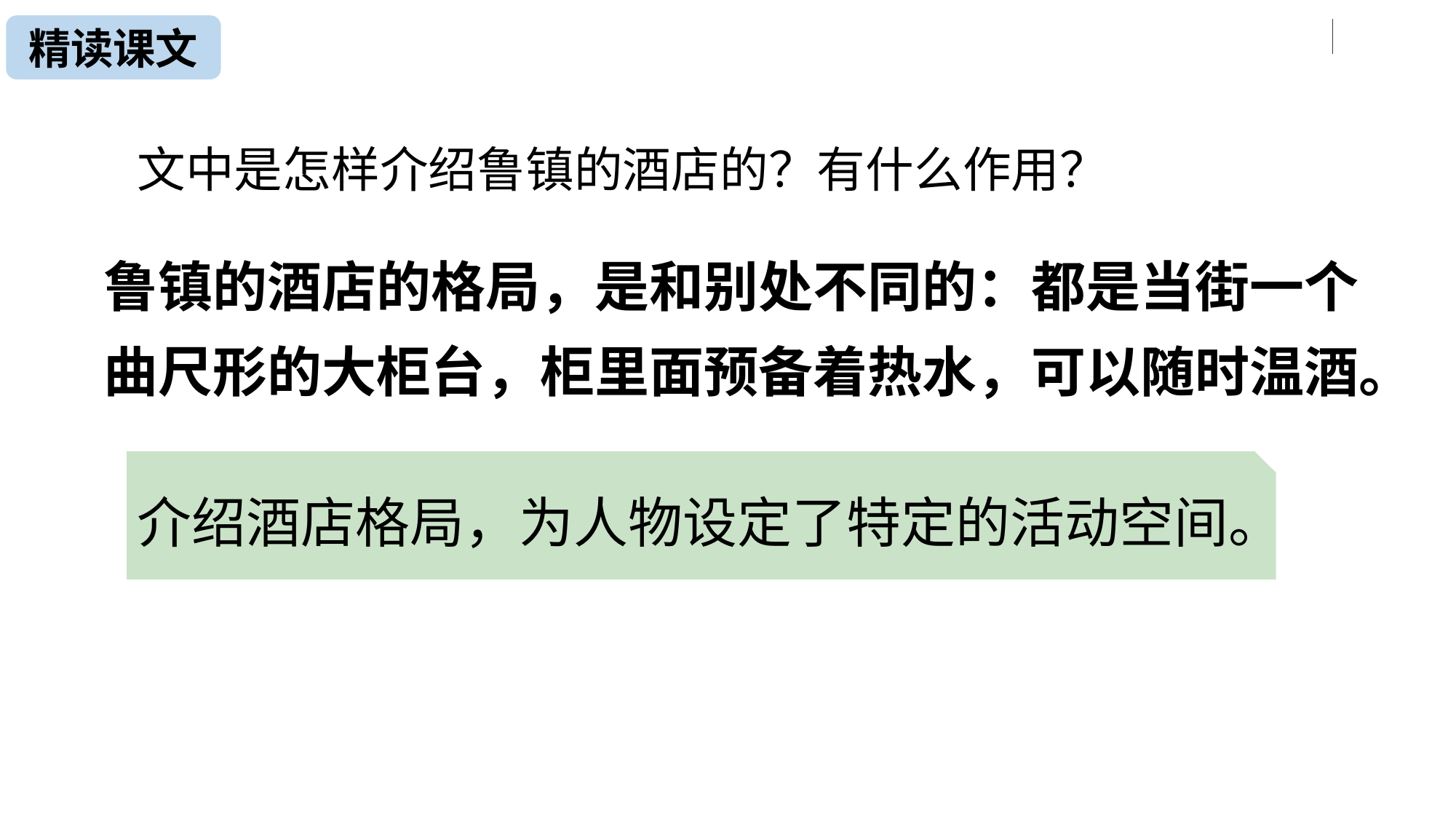

精读课文
文中是怎样介绍鲁镇的酒店的？有什么作用？
鲁镇的酒店的格局，是和别处不同的：都是当街一个曲尺形的大柜台，柜里面预备着热水，可以随时温酒。
介绍酒店格局，为人物设定了特定的活动空间。